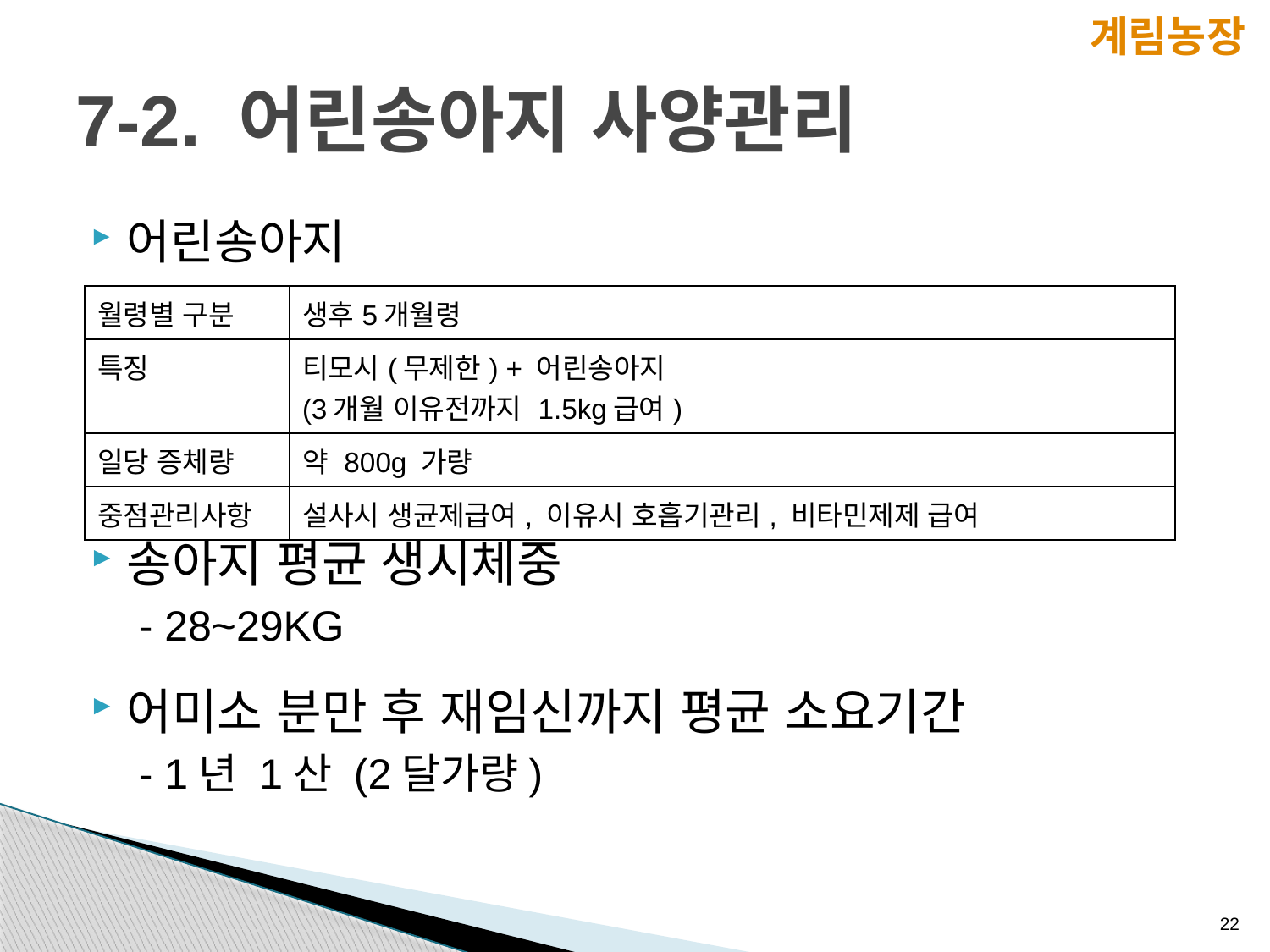

계림농장
# 7-2. 어린송아지 사양관리
어린송아지

송아지 평균 생시체중
    - 28~29KG

어미소 분만 후 재임신까지 평균 소요기간
    - 1년 1산 (2달가량)
| 월령별 구분 | 생후5개월령 |
| --- | --- |
| 특징 | 티모시(무제한) + 어린송아지 (3개월 이유전까지 1.5kg급여) |
| 일당 증체량 | 약 800g 가량 |
| 중점관리사항 | 설사시 생균제급여, 이유시 호흡기관리, 비타민제제 급여 |

22